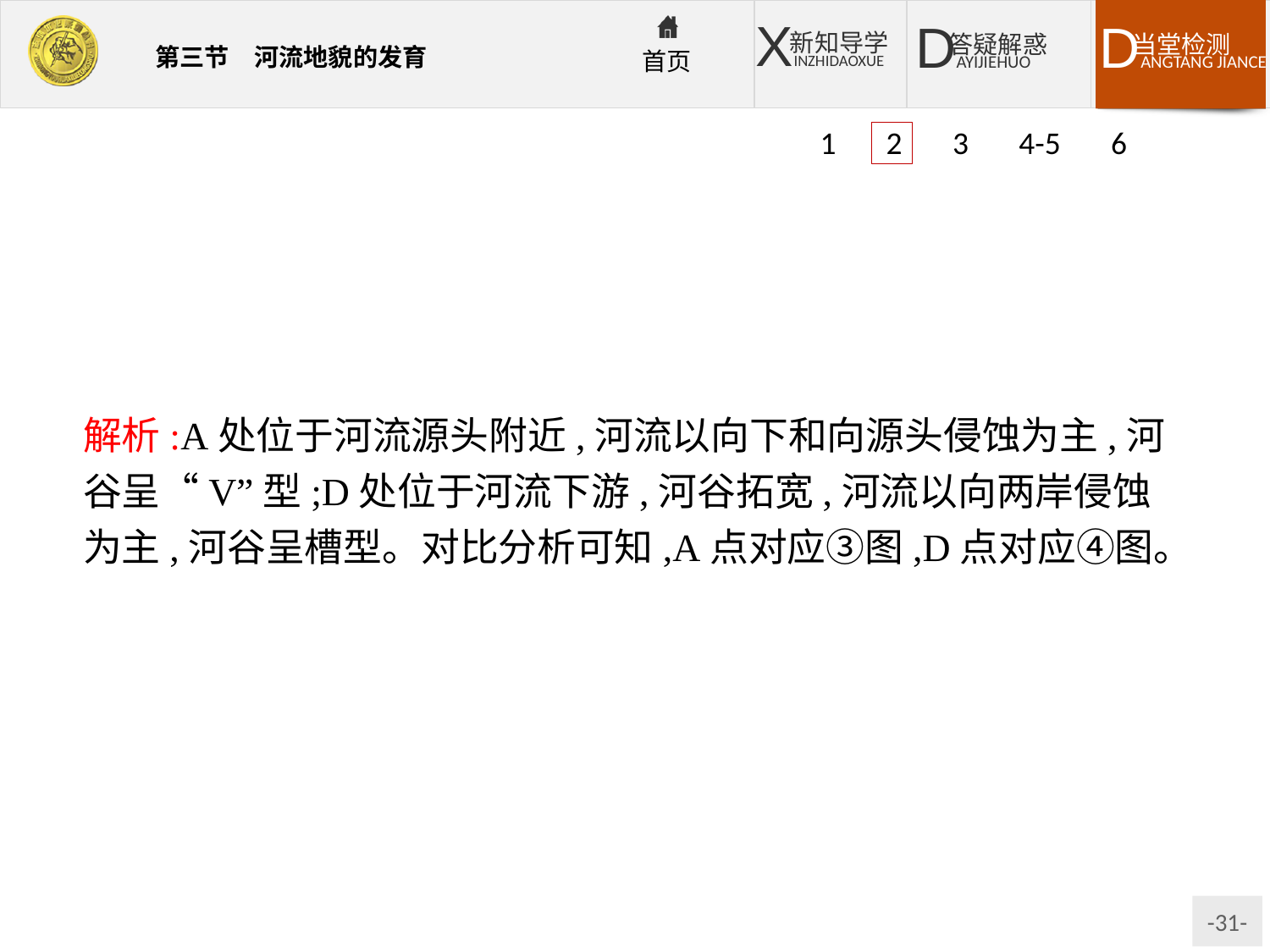

1       2       3       4-5       6

解析:A处位于河流源头附近,河流以向下和向源头侵蚀为主,河谷呈“V”型;D处位于河流下游,河谷拓宽,河流以向两岸侵蚀为主,河谷呈槽型。对比分析可知,A点对应③图,D点对应④图。
答案:C